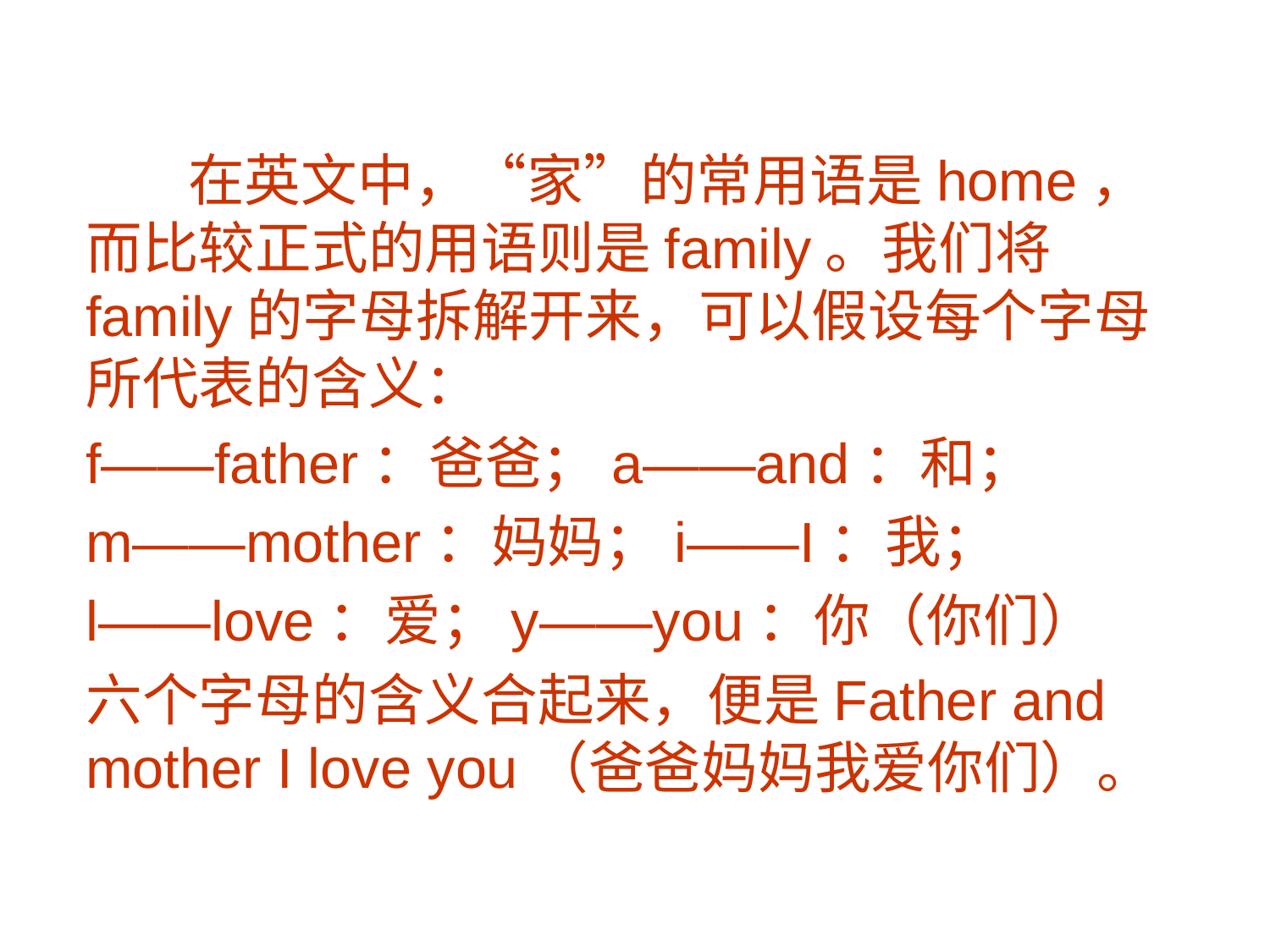

在英文中，“家”的常用语是home，而比较正式的用语则是family。我们将family的字母拆解开来，可以假设每个字母所代表的含义：
f——father：爸爸；a——and：和；
m——mother：妈妈；i——I：我；
l——love：爱；y——you：你（你们）
六个字母的含义合起来，便是Father and mother I love you（爸爸妈妈我爱你们）。